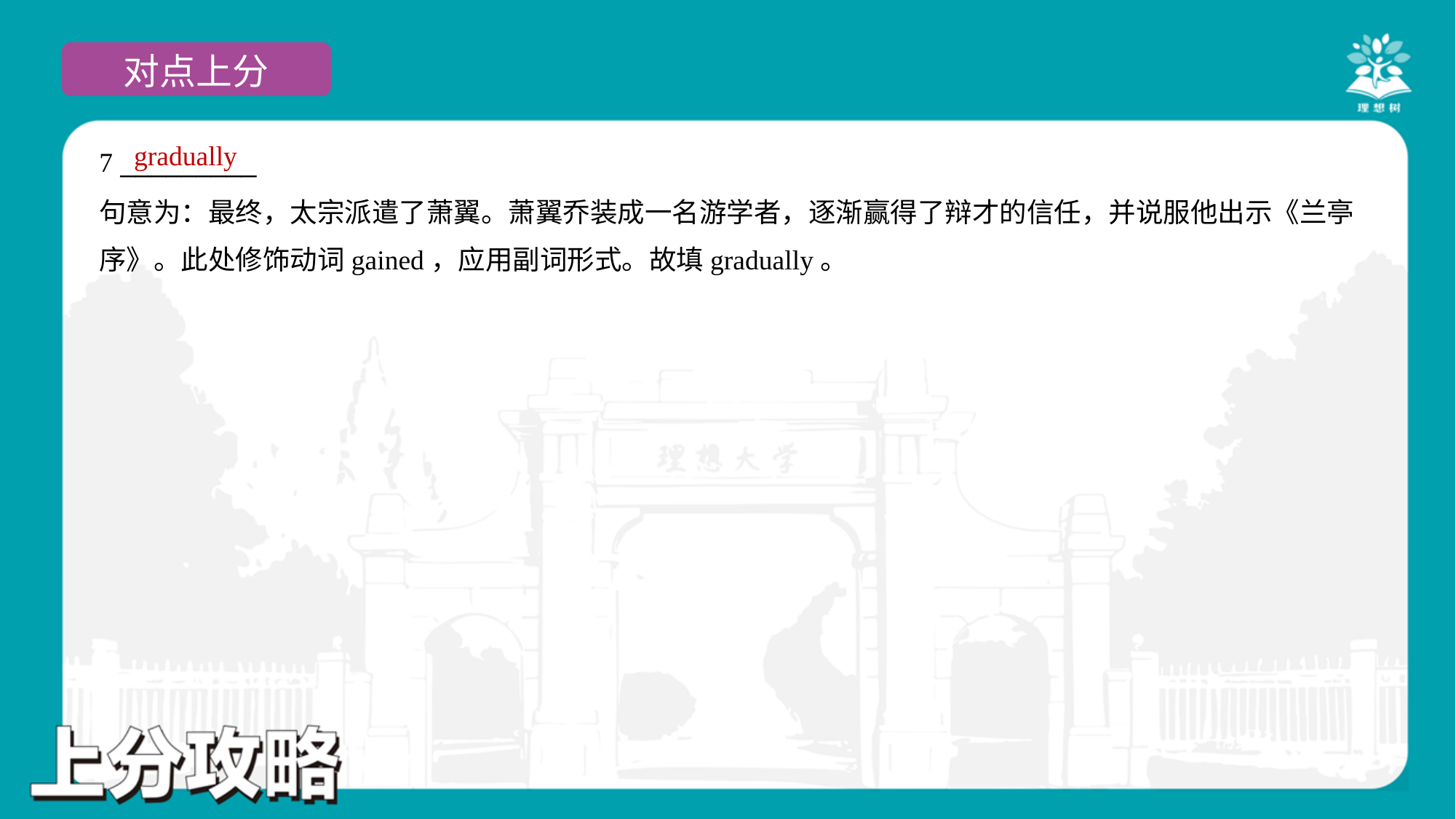

gradually
7 _________
句意为：最终，太宗派遣了萧翼。萧翼乔装成一名游学者，逐渐赢得了辩才的信任，并说服他出示《兰亭
序》。此处修饰动词gained，应用副词形式。故填gradually。